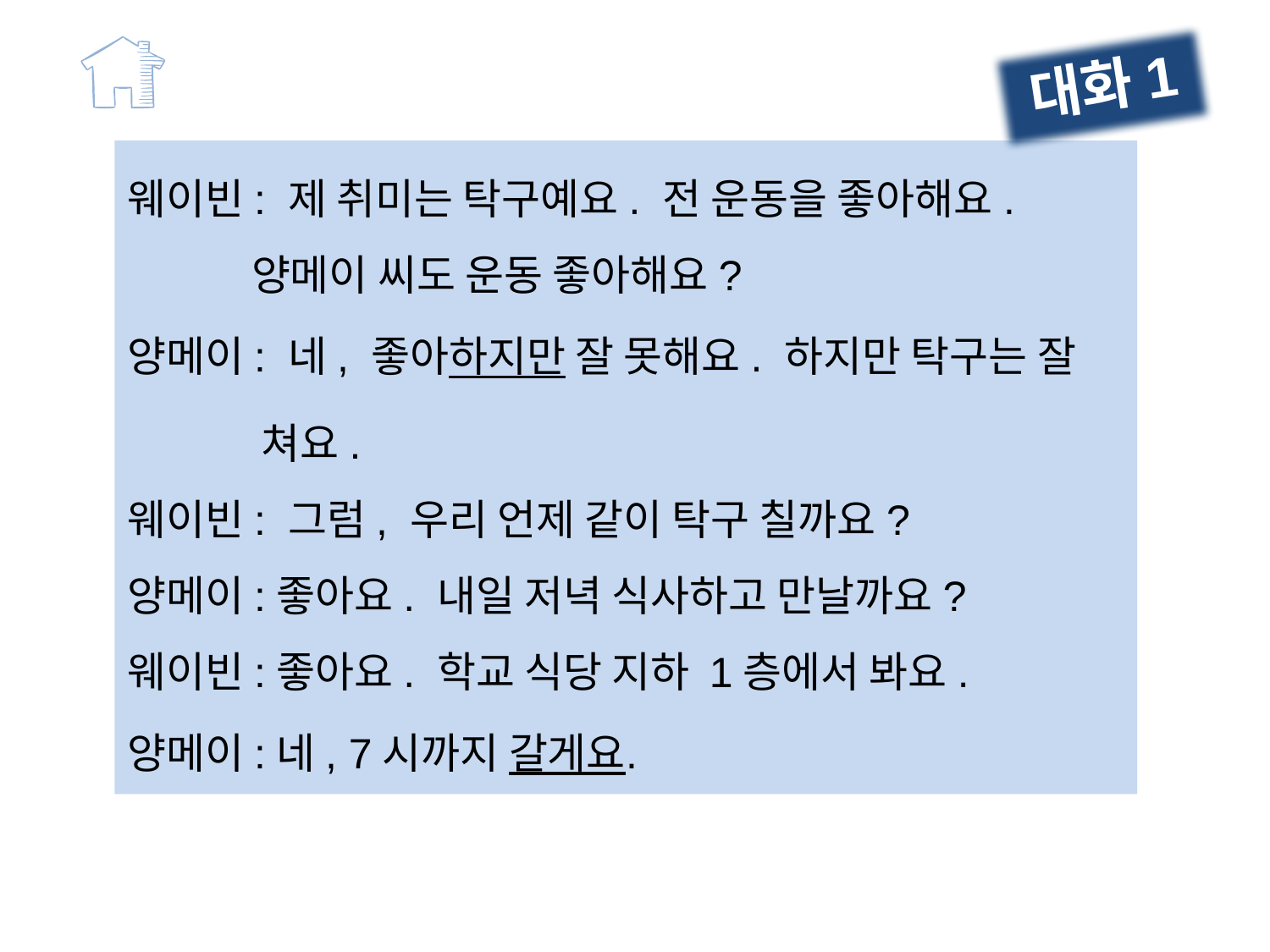

대화1
웨이빈: 제 취미는 탁구예요. 전 운동을 좋아해요.
            양메이 씨도 운동 좋아해요?
양메이: 네, 좋아하지만 잘 못해요. 하지만 탁구는 잘
             쳐요.
웨이빈: 그럼, 우리 언제 같이 탁구 칠까요?
양메이:좋아요. 내일 저녁 식사하고 만날까요?
웨이빈:좋아요. 학교 식당 지하 1층에서 봐요.
양메이:네, 7시까지 갈게요.